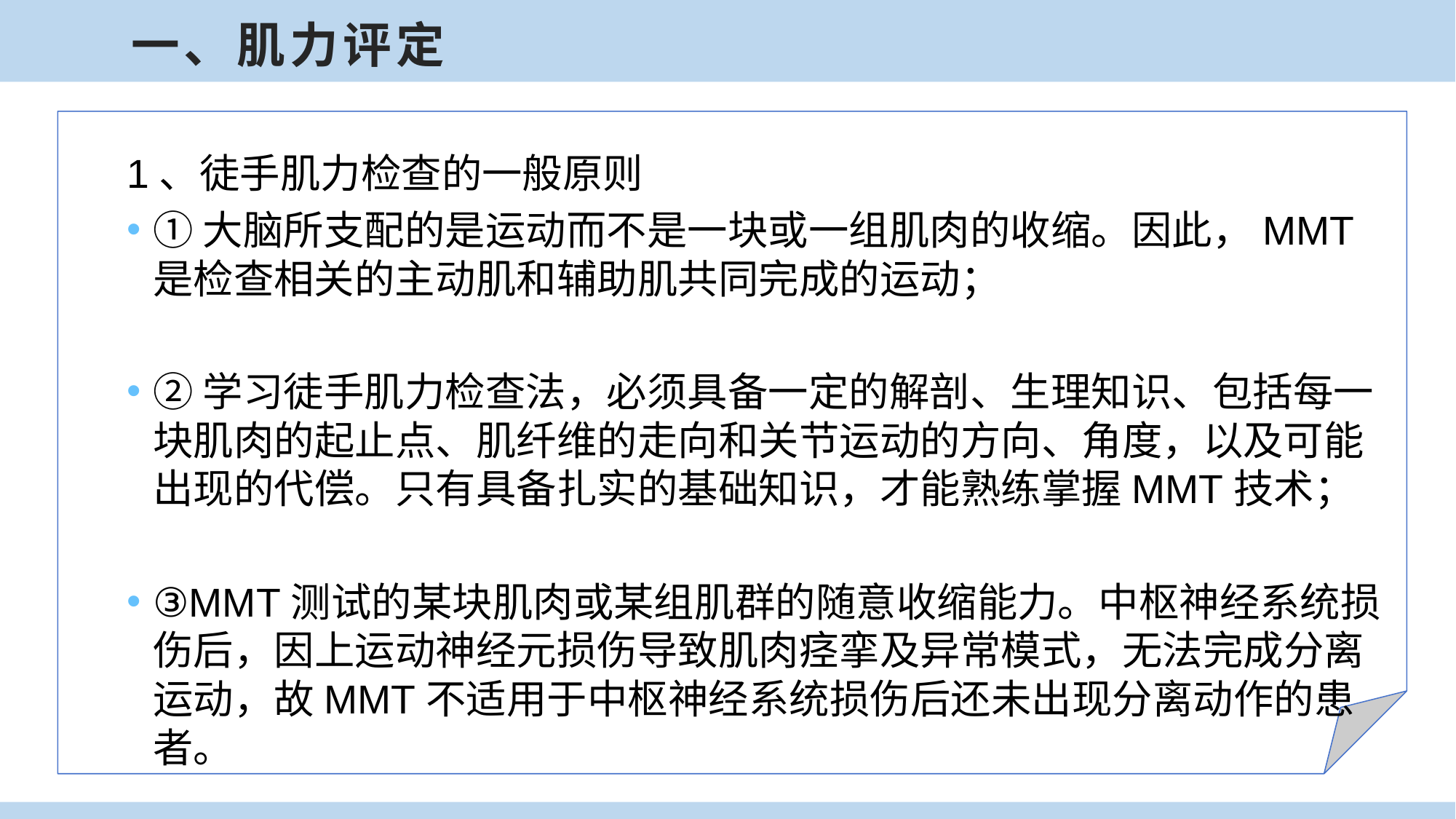

一、肌力评定

1、徒手肌力检查的一般原则
①大脑所支配的是运动而不是一块或一组肌肉的收缩。因此，MMT是检查相关的主动肌和辅助肌共同完成的运动；

②学习徒手肌力检查法，必须具备一定的解剖、生理知识、包括每一块肌肉的起止点、肌纤维的走向和关节运动的方向、角度，以及可能出现的代偿。只有具备扎实的基础知识，才能熟练掌握MMT技术；

③MMT测试的某块肌肉或某组肌群的随意收缩能力。中枢神经系统损伤后，因上运动神经元损伤导致肌肉痉挛及异常模式，无法完成分离运动，故MMT不适用于中枢神经系统损伤后还未出现分离动作的患者。